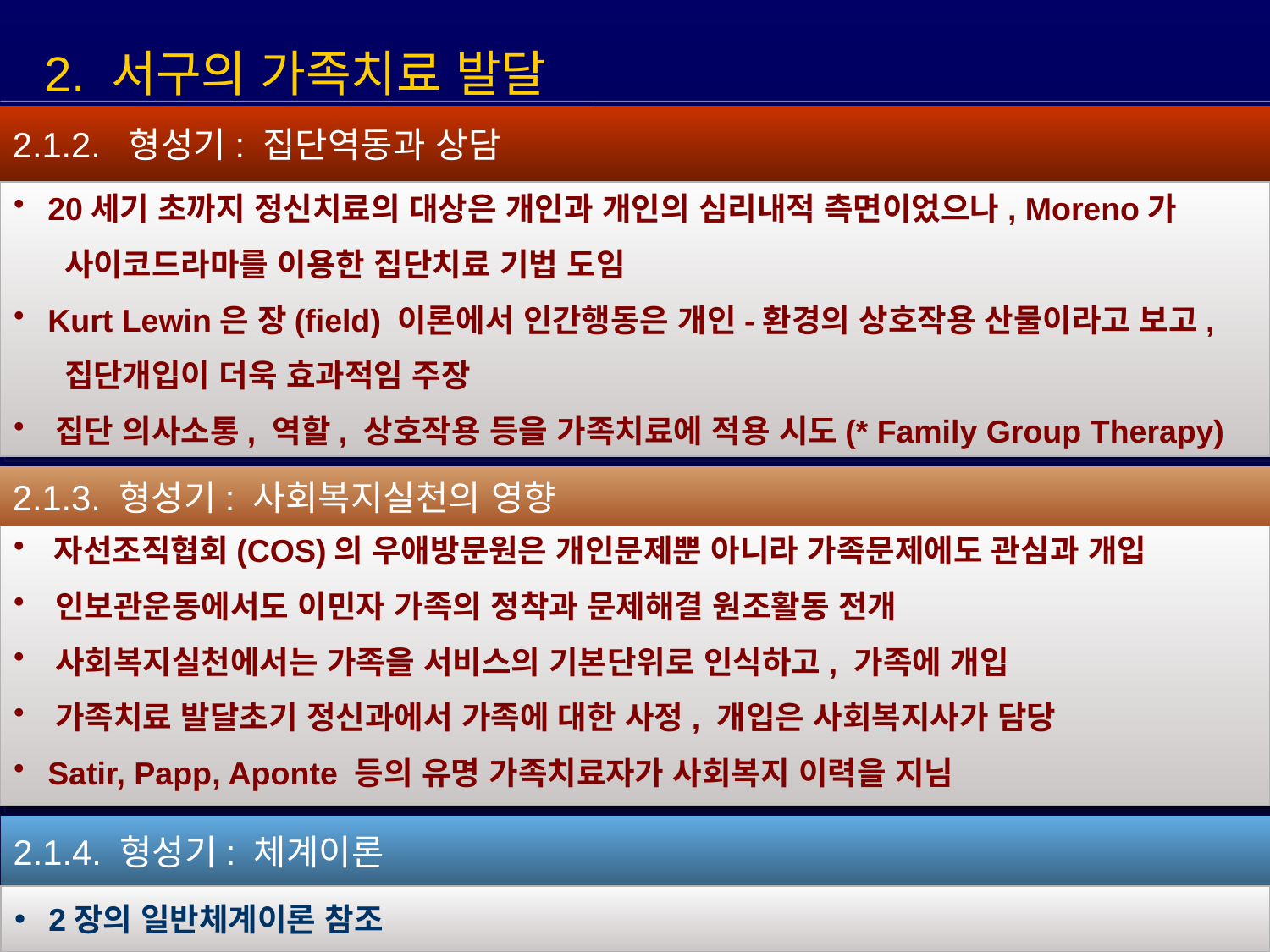

2. 서구의 가족치료 발달

2.1.2.  형성기: 집단역동과 상담
 20세기 초까지 정신치료의 대상은 개인과 개인의 심리내적 측면이었으나, Moreno가
  사이코드라마를 이용한 집단치료 기법 도임
 Kurt Lewin은 장(field) 이론에서 인간행동은 개인-환경의 상호작용 산물이라고 보고,
  집단개입이 더욱 효과적임 주장
 집단 의사소통, 역할, 상호작용 등을 가족치료에 적용 시도(* Family Group Therapy)
2.1.3. 형성기: 사회복지실천의 영향
 자선조직협회(COS)의 우애방문원은 개인문제뿐 아니라 가족문제에도 관심과 개입
 인보관운동에서도 이민자 가족의 정착과 문제해결 원조활동 전개
 사회복지실천에서는 가족을 서비스의 기본단위로 인식하고, 가족에 개입
 가족치료 발달초기 정신과에서 가족에 대한 사정, 개입은 사회복지사가 담당
 Satir, Papp, Aponte 등의 유명 가족치료자가 사회복지 이력을 지님
2.1.4. 형성기: 체계이론
 2장의 일반체계이론 참조